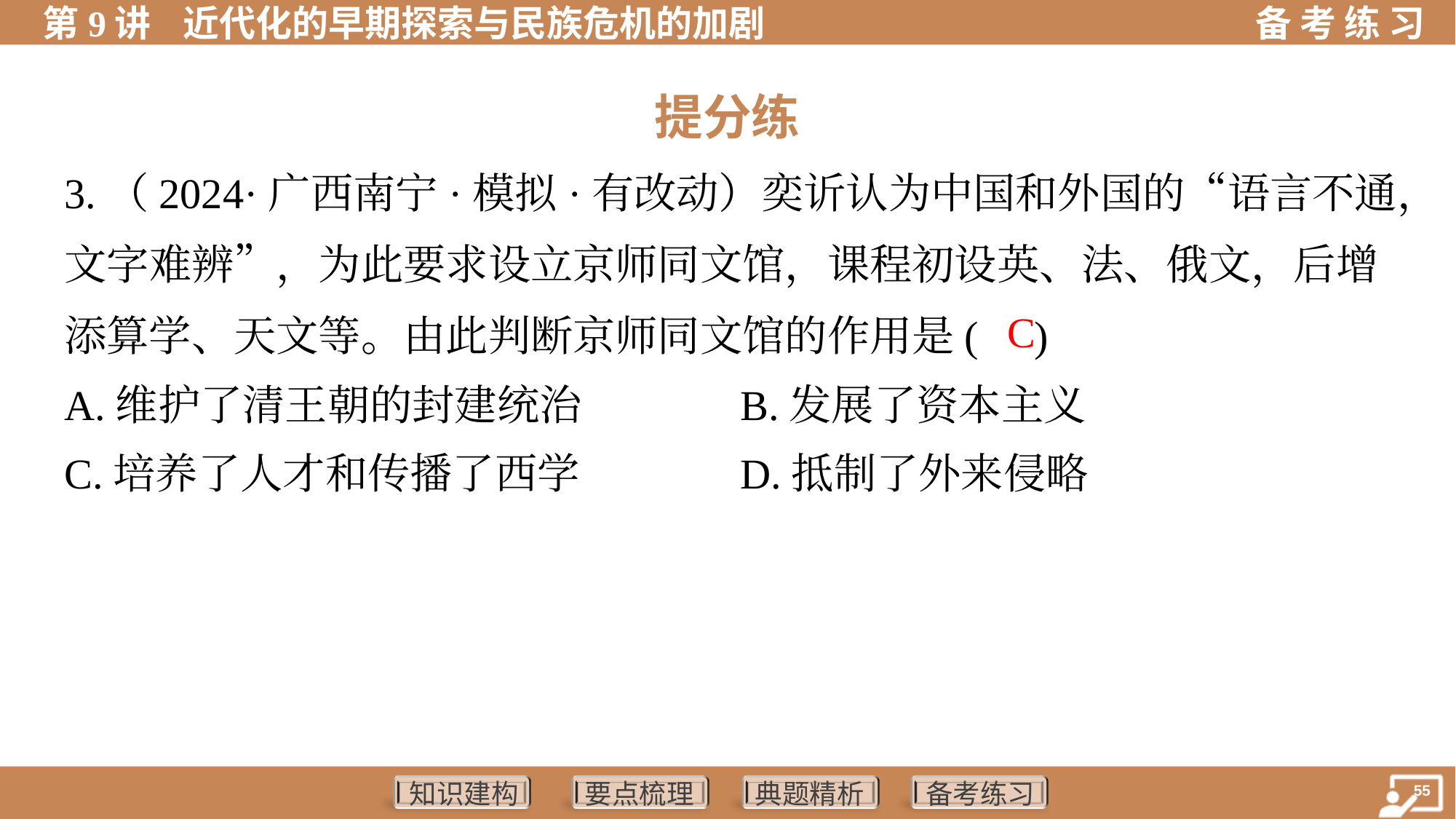

提分练
3.（2024·广西南宁·模拟·有改动）奕䜣认为中国和外国的“语言不通，
文字难辨”，为此要求设立京师同文馆，课程初设英、法、俄文，后增
添算学、天文等。由此判断京师同文馆的作用是(     )
   C
A.维护了清王朝的封建统治	B.发展了资本主义
C.培养了人才和传播了西学	D.抵制了外来侵略